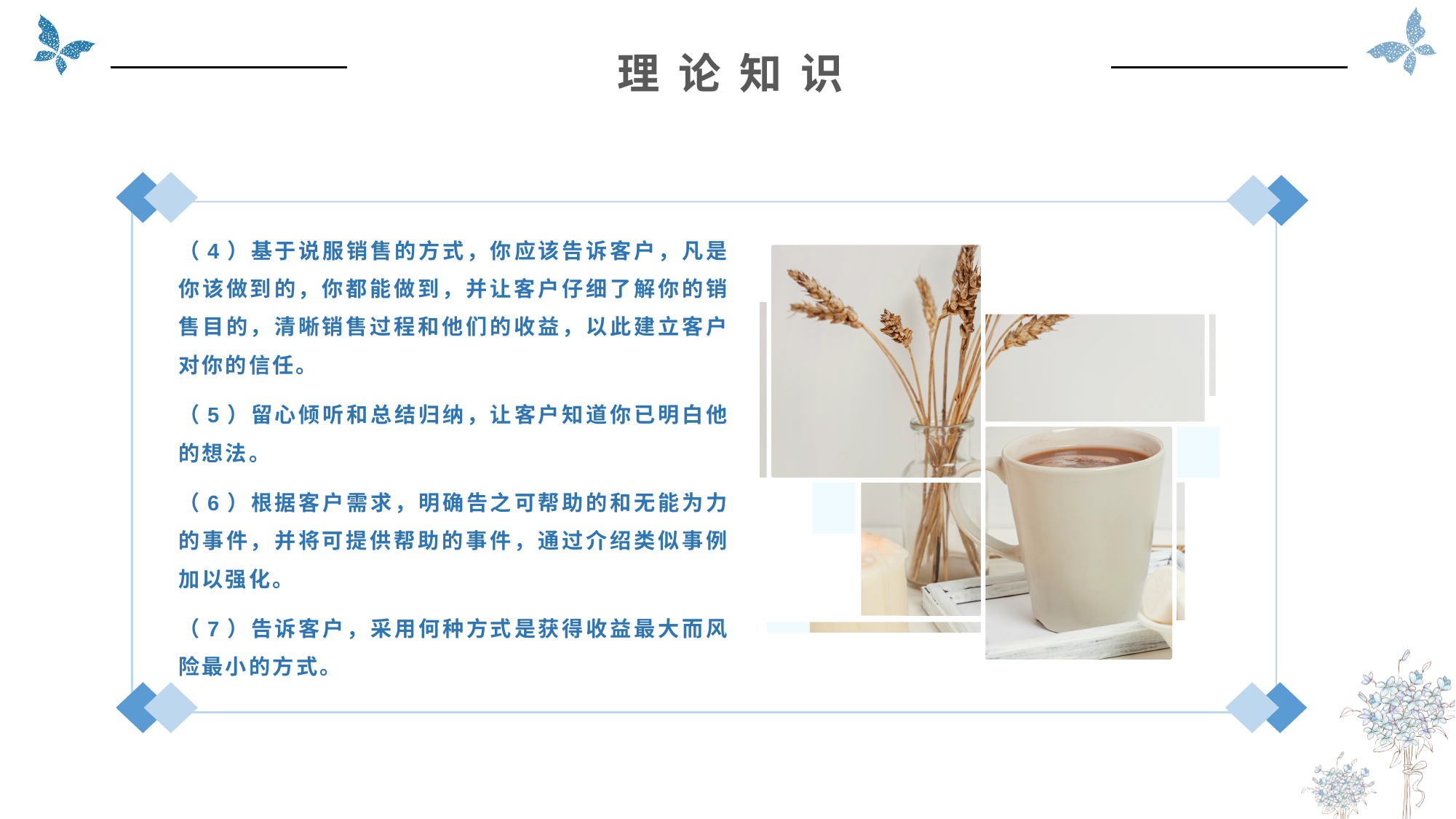

理 论 知 识

（4）基于说服销售的方式，你应该告诉客户，凡是你该做到的，你都能做到，并让客户仔细了解你的销售目的，清晰销售过程和他们的收益，以此建立客户对你的信任。
（5）留心倾听和总结归纳，让客户知道你已明白他的想法。
（6）根据客户需求，明确告之可帮助的和无能为力的事件，并将可提供帮助的事件，通过介绍类似事例加以强化。
（7）告诉客户，采用何种方式是获得收益最大而风险最小的方式。